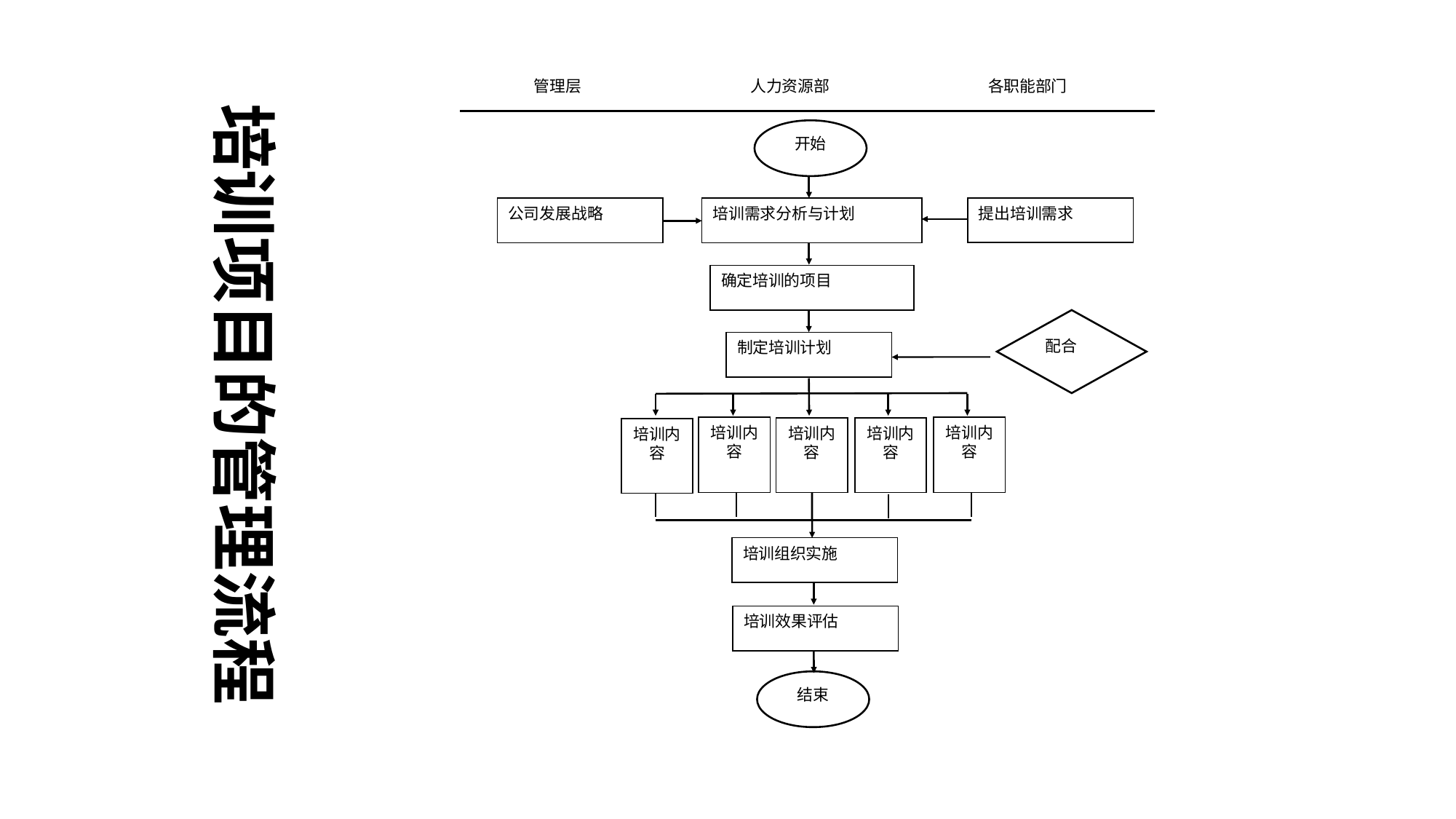

管理层
人力资源部
各职能部门
开始

提出培训需求
公司发展战略
培训需求分析与计划
确定培训的项目
配合
制定培训计划
培训内容
培训内容
培训内容
培训内容
培训内容
培训组织实施
培训效果评估
结束

培训项目的管理流程